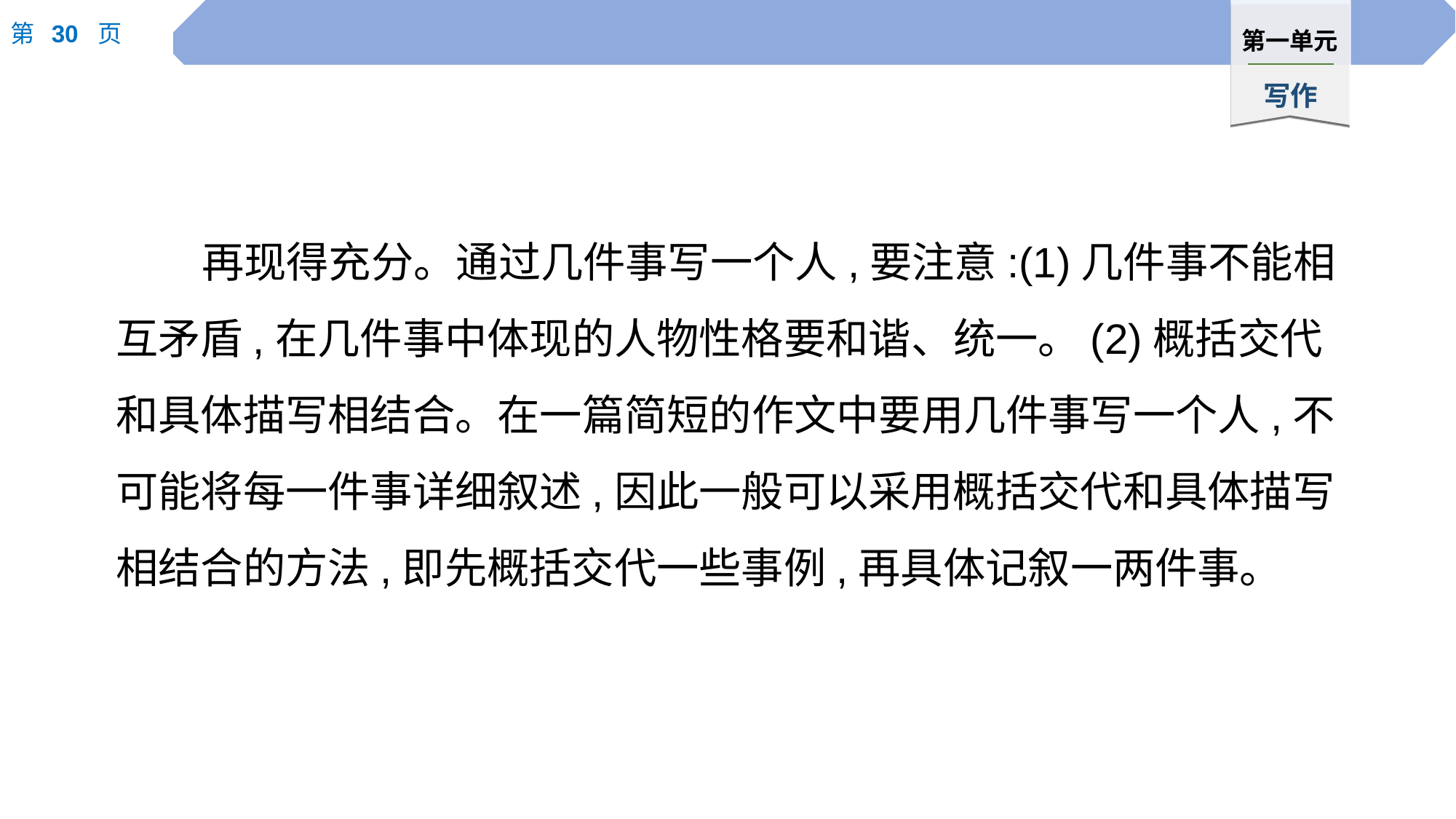

再现得充分。通过几件事写一个人,要注意:(1)几件事不能相互矛盾,在几件事中体现的人物性格要和谐、统一。(2)概括交代和具体描写相结合。在一篇简短的作文中要用几件事写一个人,不可能将每一件事详细叙述,因此一般可以采用概括交代和具体描写相结合的方法,即先概括交代一些事例,再具体记叙一两件事。